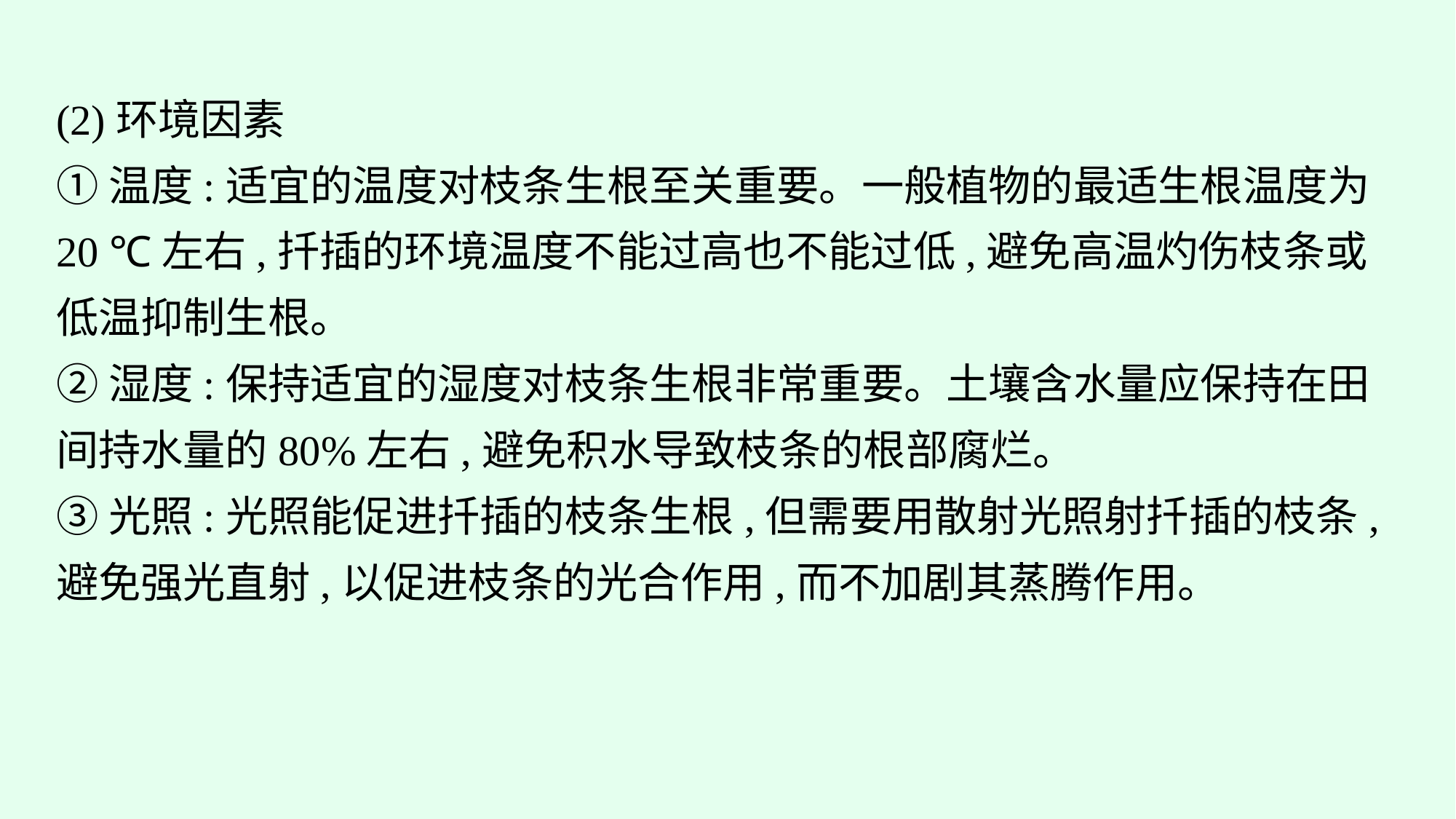

(2)环境因素
①温度:适宜的温度对枝条生根至关重要。一般植物的最适生根温度为20 ℃左右,扦插的环境温度不能过高也不能过低,避免高温灼伤枝条或低温抑制生根。
②湿度:保持适宜的湿度对枝条生根非常重要。土壤含水量应保持在田间持水量的80%左右,避免积水导致枝条的根部腐烂。
③光照:光照能促进扦插的枝条生根,但需要用散射光照射扦插的枝条,避免强光直射,以促进枝条的光合作用,而不加剧其蒸腾作用。